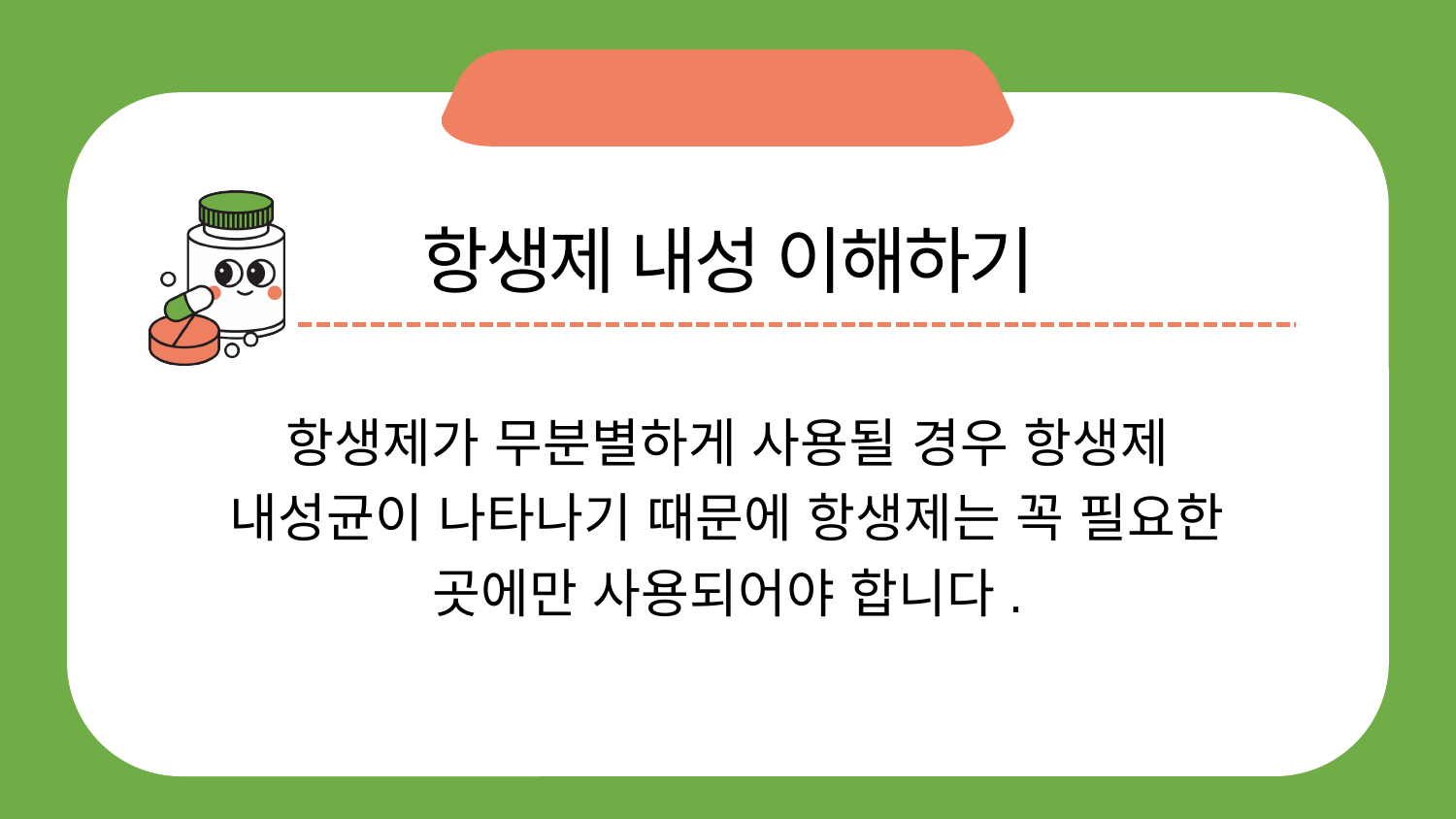

항생제 내성 이해하기
항생제가 무분별하게 사용될 경우 항생제 내성균이 나타나기 때문에 항생제는 꼭 필요한 곳에만 사용되어야 합니다.